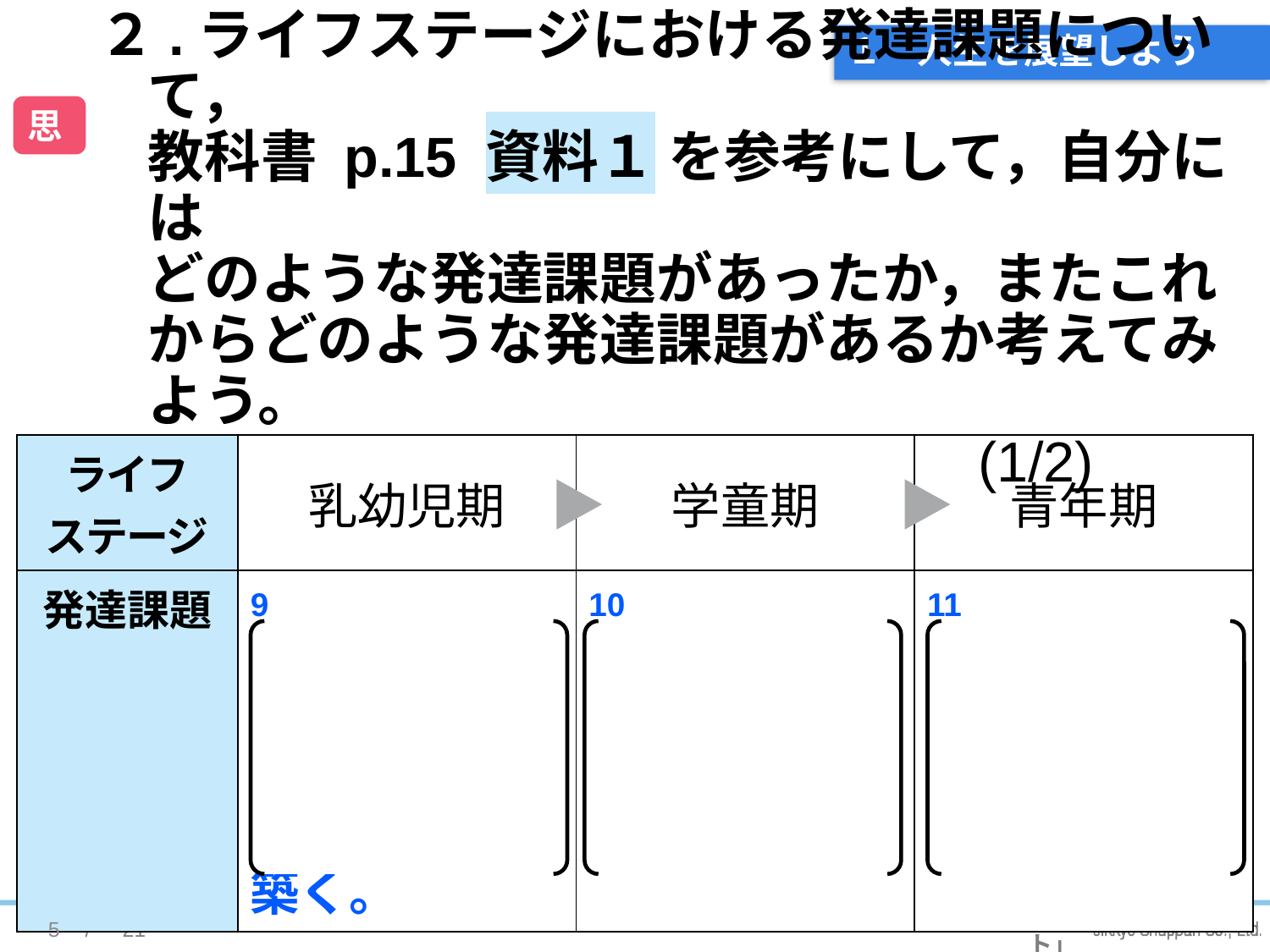

# １　人生を展望しよう
２.ライフステージにおける発達課題について，
教科書 p.15 資料１ を参考にして，自分には
どのような発達課題があったか，またこれからどのような発達課題があるか考えてみよう。
                                                     (1/2)
思
| ライフ ステージ | 乳幼児期 | 学童期 | 青年期 |
| --- | --- | --- | --- |
| 発達課題 | 9 （例）親などのかかわりから信頼関係を築く。 | 10 （例）社会のルールを学ぶ。 | 11 （例）地域での交流に積極的に参加する。 |

5